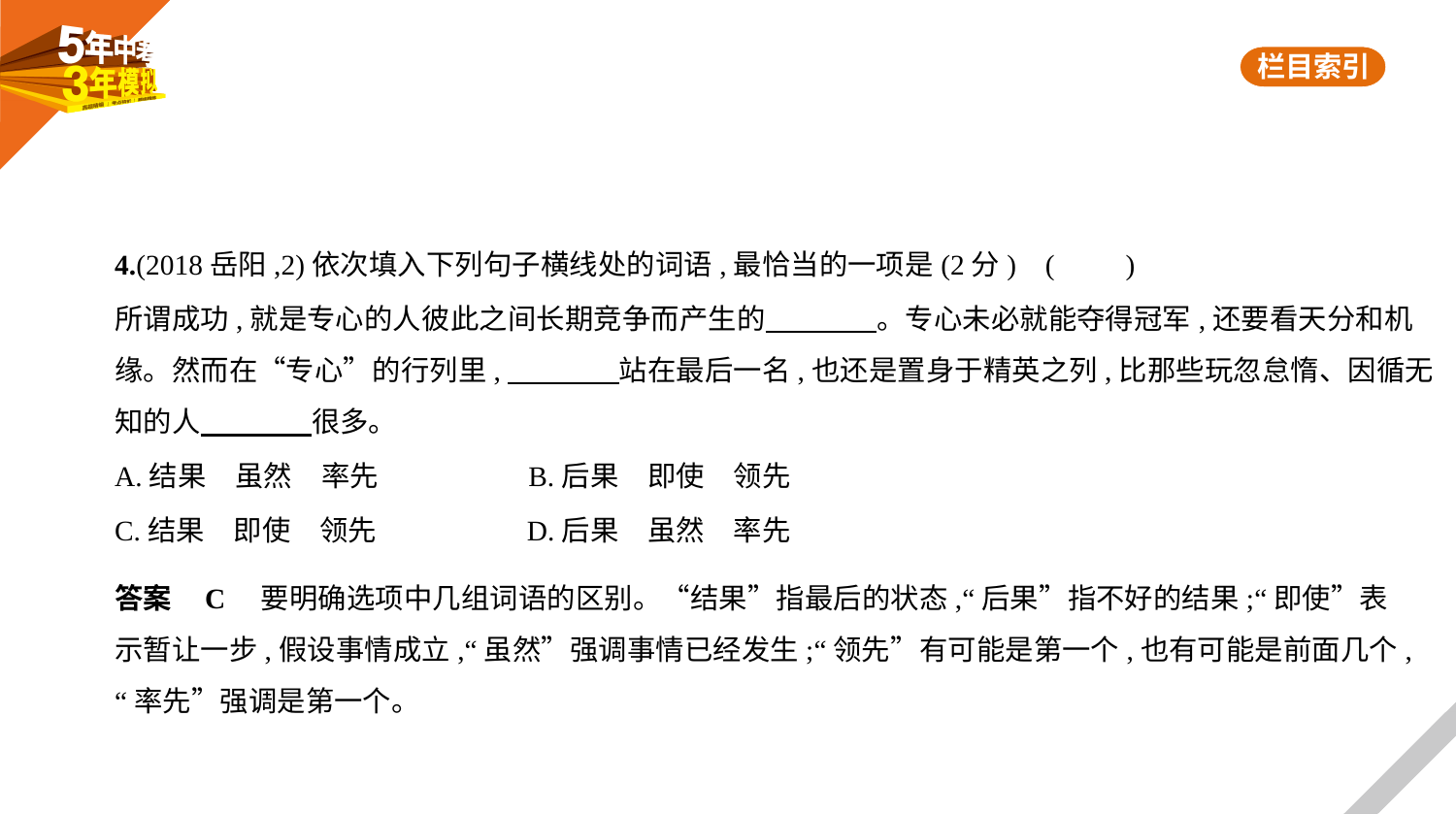

4.(2018岳阳,2)依次填入下列句子横线处的词语,最恰当的一项是(2分) (　　)
所谓成功,就是专心的人彼此之间长期竞争而产生的　　　    。专心未必就能夺得冠军,还要看天分和机
缘。然而在“专心”的行列里,　　　    站在最后一名,也还是置身于精英之列,比那些玩忽怠惰、因循无
知的人　　　    很多。
A.结果　虽然　率先　　　　　B.后果　即使　领先
C.结果　即使　领先　　　　　D.后果　虽然　率先
答案    C　要明确选项中几组词语的区别。“结果”指最后的状态,“后果”指不好的结果;“即使”表
示暂让一步,假设事情成立,“虽然”强调事情已经发生;“领先”有可能是第一个,也有可能是前面几个,
“率先”强调是第一个。